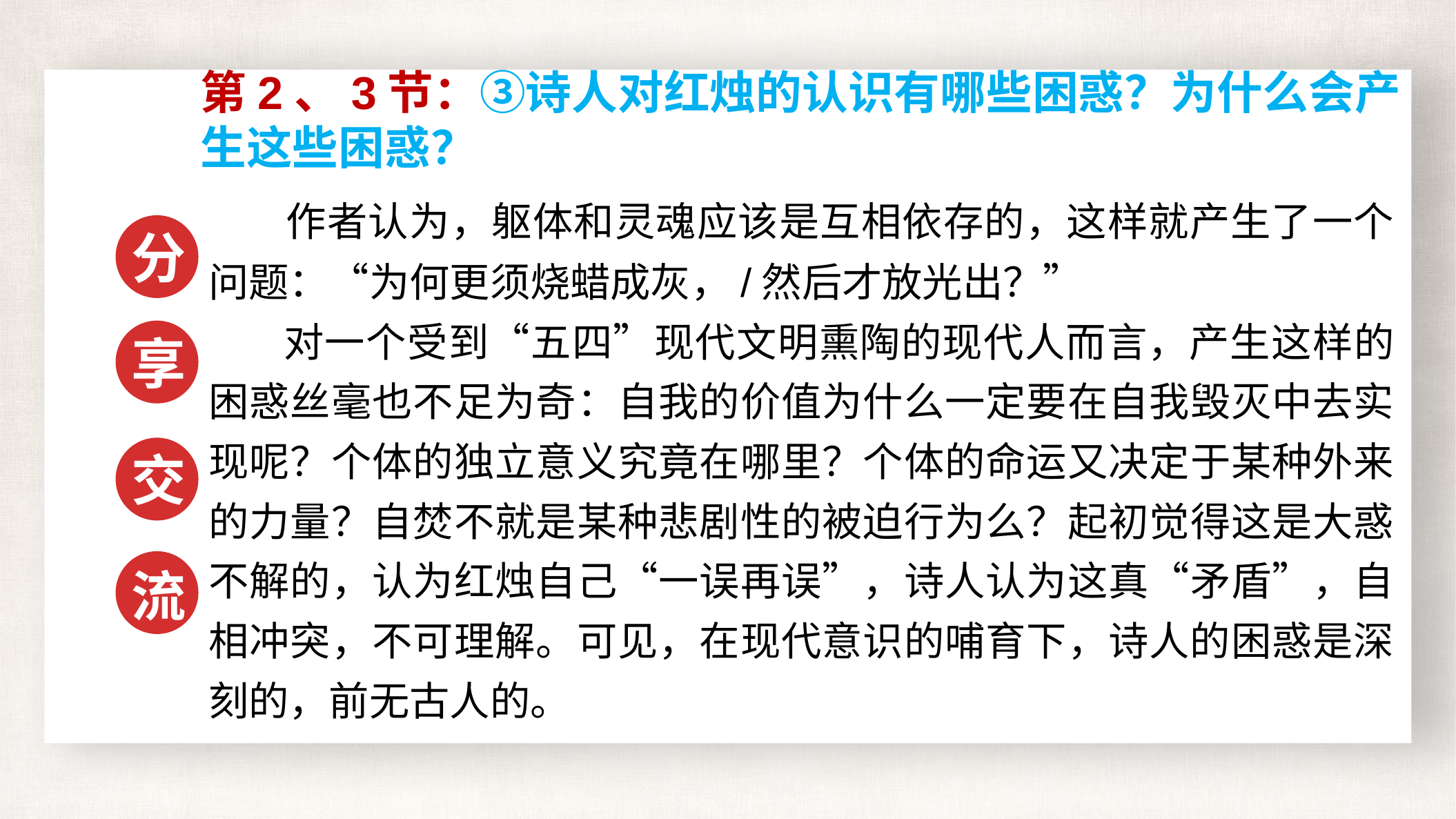

第2、3节：③诗人对红烛的认识有哪些困惑？为什么会产生这些困惑？
   作者认为，躯体和灵魂应该是互相依存的，这样就产生了一个问题：“为何更须烧蜡成灰，/然后才放光出？”
   对一个受到“五四”现代文明熏陶的现代人而言，产生这样的困惑丝毫也不足为奇：自我的价值为什么一定要在自我毁灭中去实现呢？个体的独立意义究竟在哪里？个体的命运又决定于某种外来的力量？自焚不就是某种悲剧性的被迫行为么？起初觉得这是大惑不解的，认为红烛自己“一误再误”，诗人认为这真“矛盾”，自相冲突，不可理解。可见，在现代意识的哺育下，诗人的困惑是深刻的，前无古人的。

分

享

交

流